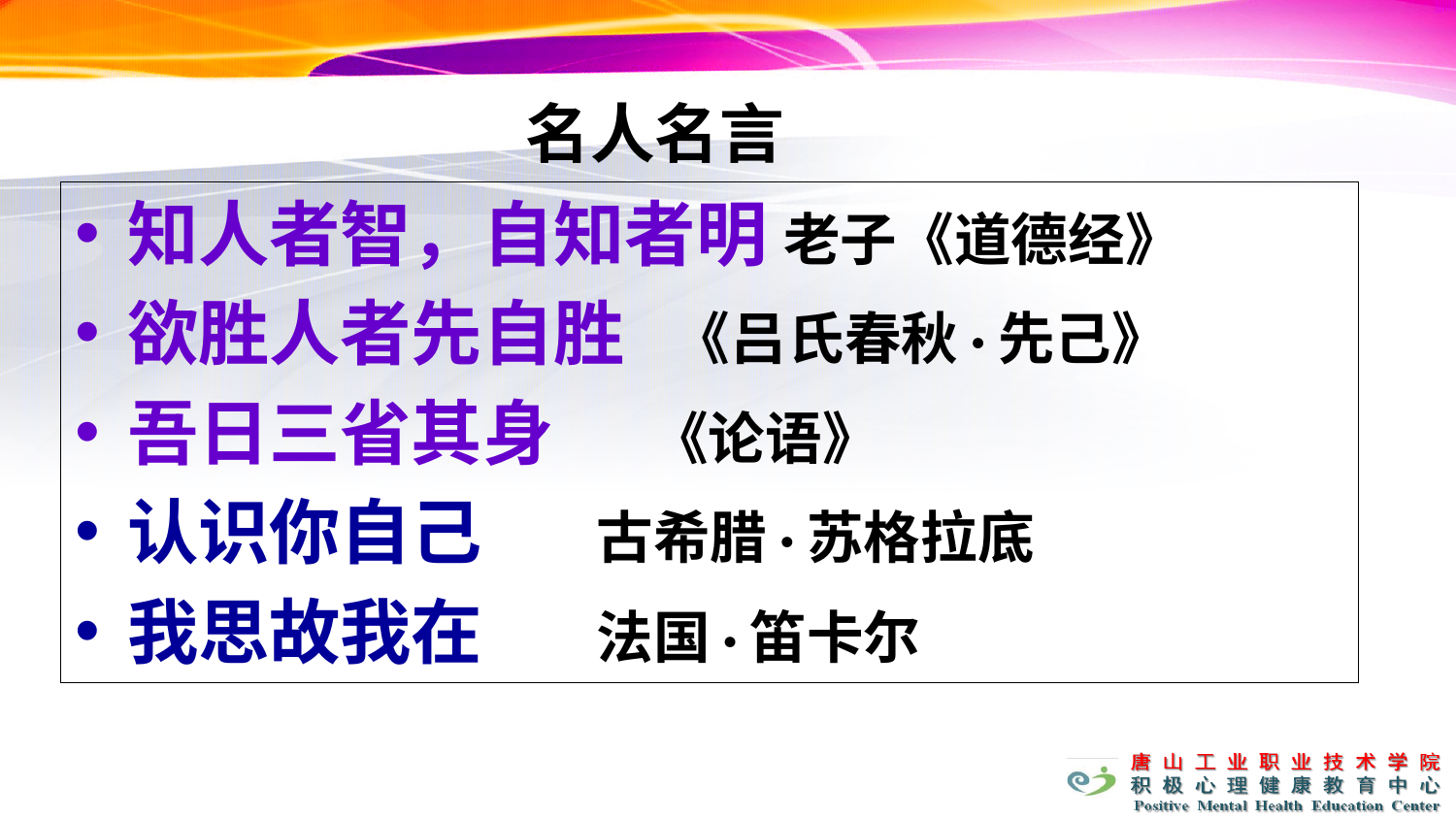

# 名人名言
知人者智，自知者明 老子《道德经》
欲胜人者先自胜   《吕氏春秋·先己》
吾日三省其身      《论语》
认识你自己       古希腊·苏格拉底
我思故我在       法国·笛卡尔